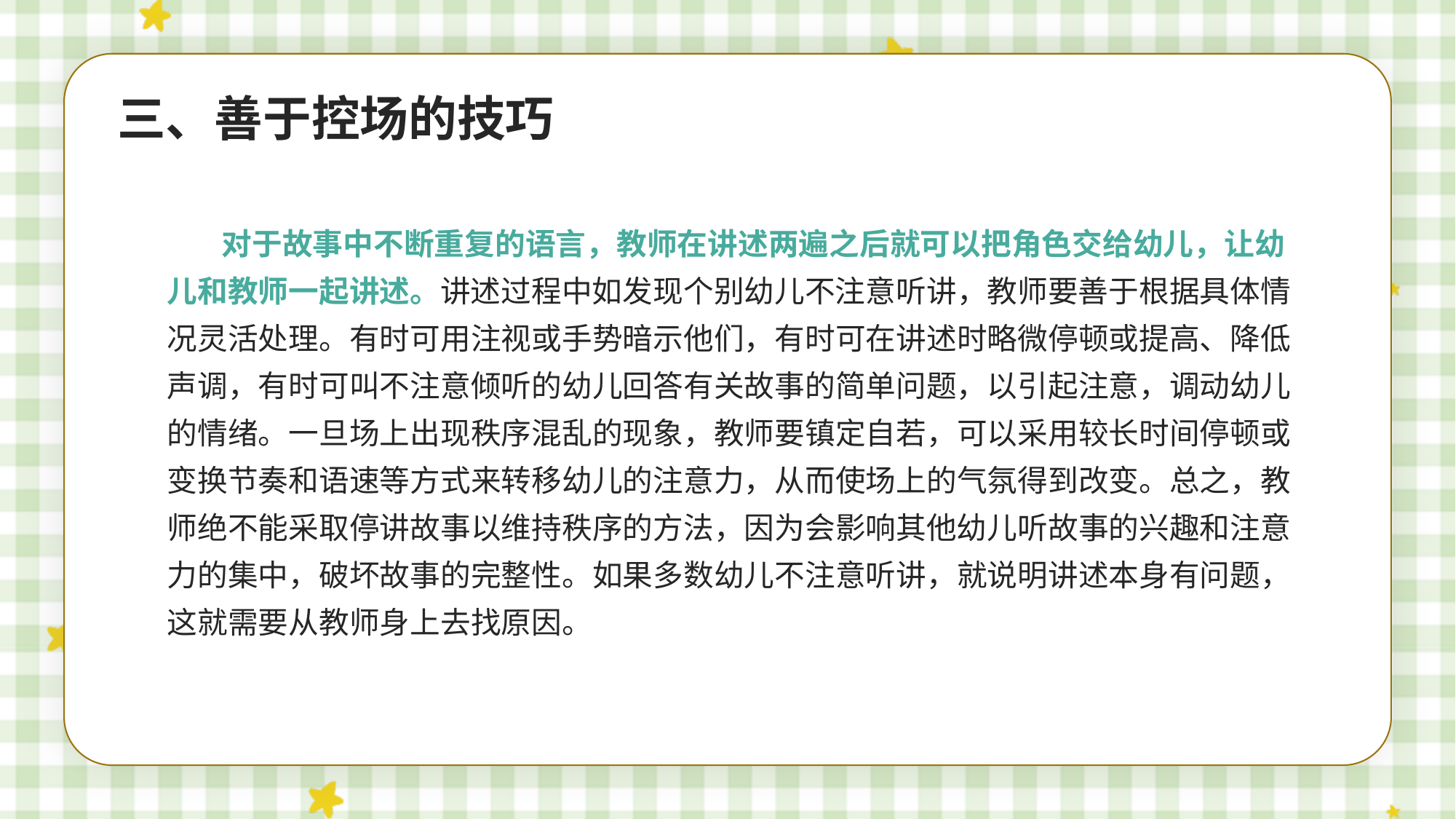

三、善于控场的技巧
对于故事中不断重复的语言，教师在讲述两遍之后就可以把角色交给幼儿，让幼儿和教师一起讲述。讲述过程中如发现个别幼儿不注意听讲，教师要善于根据具体情况灵活处理。有时可用注视或手势暗示他们，有时可在讲述时略微停顿或提高、降低声调，有时可叫不注意倾听的幼儿回答有关故事的简单问题，以引起注意，调动幼儿的情绪。一旦场上出现秩序混乱的现象，教师要镇定自若，可以采用较长时间停顿或变换节奏和语速等方式来转移幼儿的注意力，从而使场上的气氛得到改变。总之，教师绝不能采取停讲故事以维持秩序的方法，因为会影响其他幼儿听故事的兴趣和注意力的集中，破坏故事的完整性。如果多数幼儿不注意听讲，就说明讲述本身有问题，这就需要从教师身上去找原因。